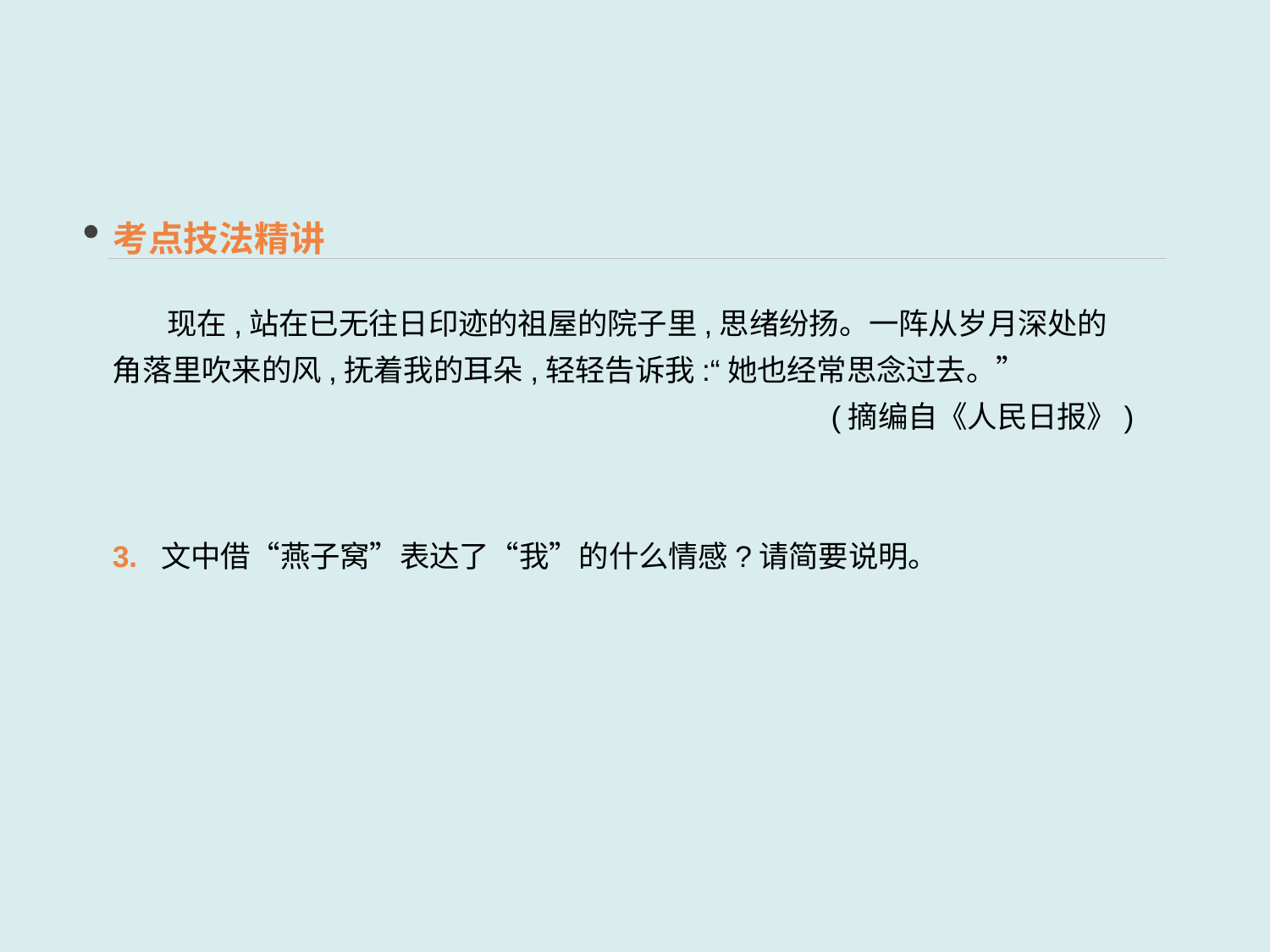

考点技法精讲

       现在,站在已无往日印迹的祖屋的院子里,思绪纷扬。一阵从岁月深处的角落里吹来的风,抚着我的耳朵,轻轻告诉我:“她也经常思念过去。”
(摘编自《人民日报》)

3.  文中借“燕子窝”表达了“我”的什么情感?请简要说明。